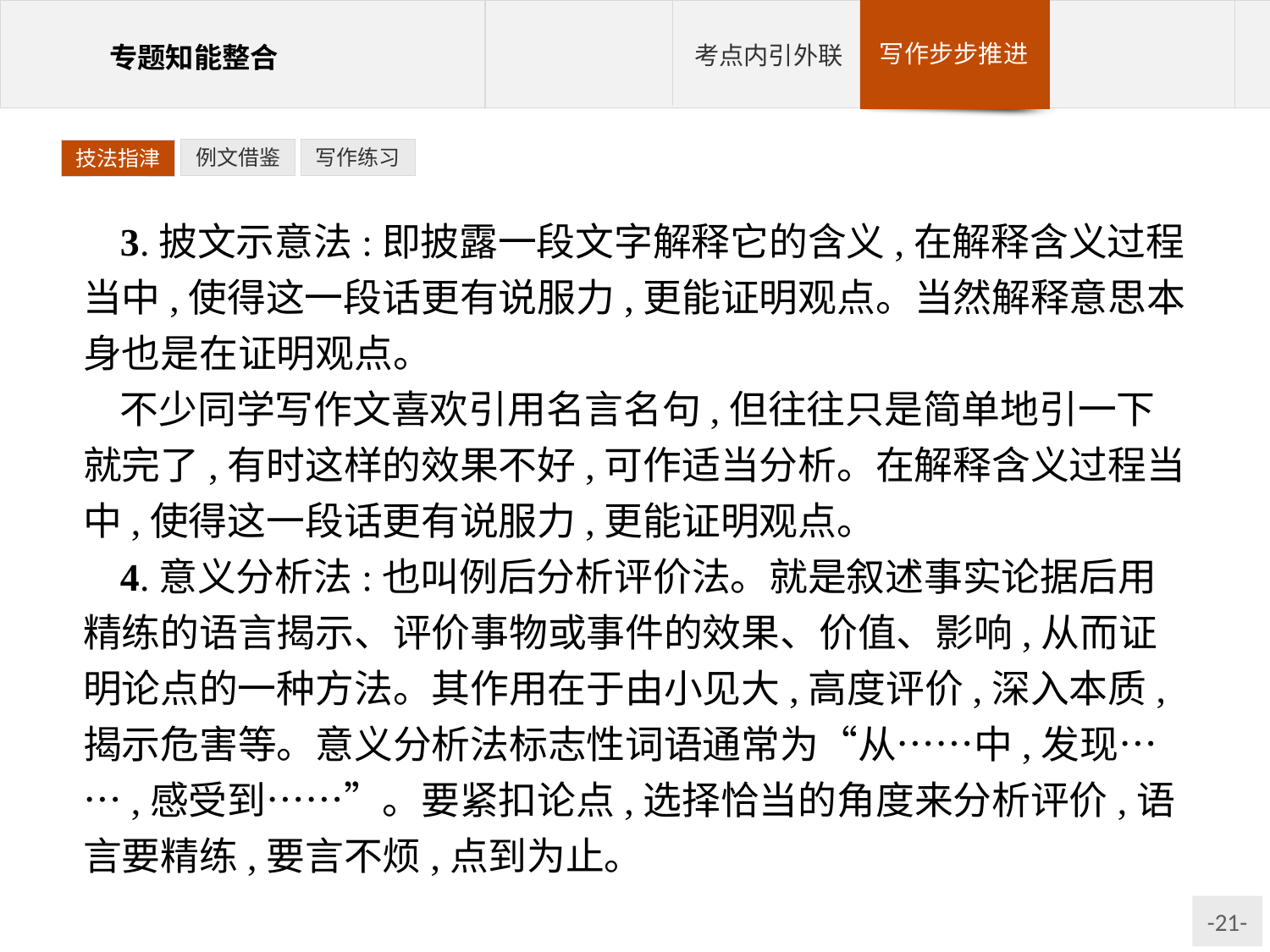

例文借鉴
写作练习
技法指津
3.披文示意法:即披露一段文字解释它的含义,在解释含义过程当中,使得这一段话更有说服力,更能证明观点。当然解释意思本身也是在证明观点。
不少同学写作文喜欢引用名言名句,但往往只是简单地引一下就完了,有时这样的效果不好,可作适当分析。在解释含义过程当中,使得这一段话更有说服力,更能证明观点。
4.意义分析法:也叫例后分析评价法。就是叙述事实论据后用精练的语言揭示、评价事物或事件的效果、价值、影响,从而证明论点的一种方法。其作用在于由小见大,高度评价,深入本质,揭示危害等。意义分析法标志性词语通常为“从……中,发现……,感受到……”。要紧扣论点,选择恰当的角度来分析评价,语言要精练,要言不烦,点到为止。